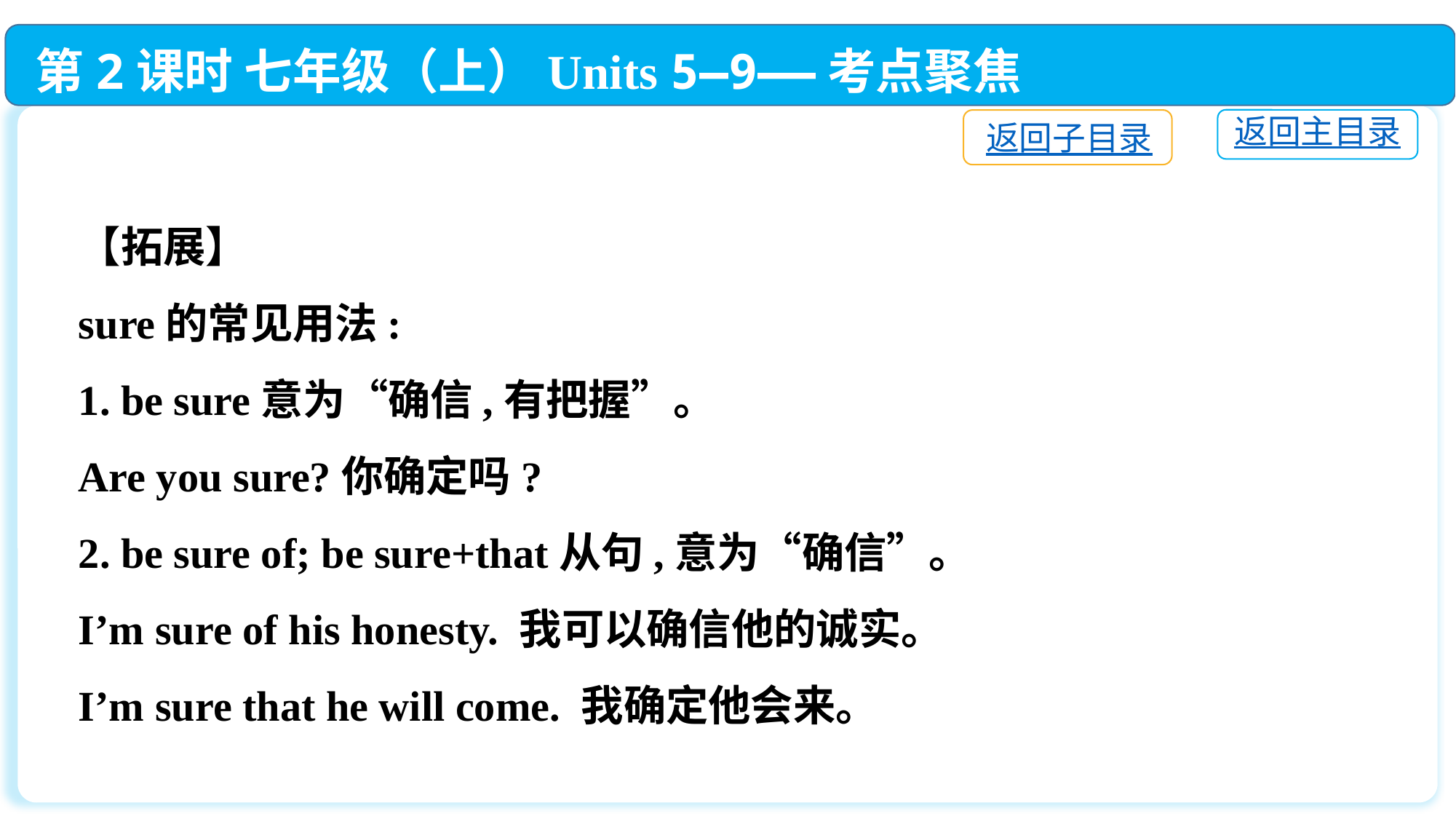

第2课时 七年级（上）Units 5—9——考点聚焦

返回主目录

返回子目录
【拓展】
sure的常见用法:
1. be sure意为“确信,有把握”。
Are you sure?你确定吗?
2. be sure of; be sure+that从句,意为“确信”。
I’m sure of his honesty. 我可以确信他的诚实。
I’m sure that he will come. 我确定他会来。